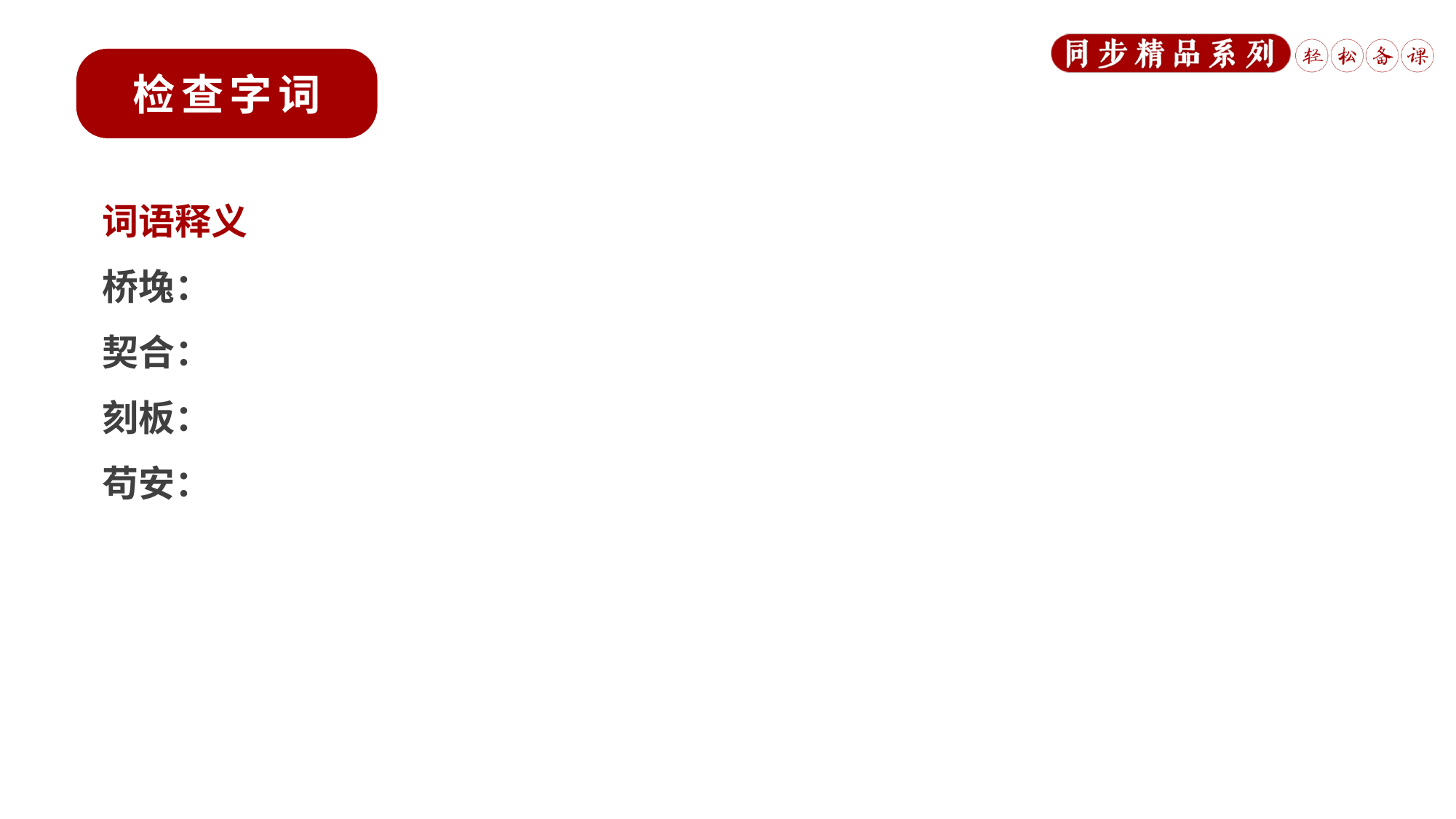

词语释义
桥堍：桥两头靠近平地的地方。
契合：符合。
刻板：呆板没有变化。
苟安：只顾眼前，暂且偷安。